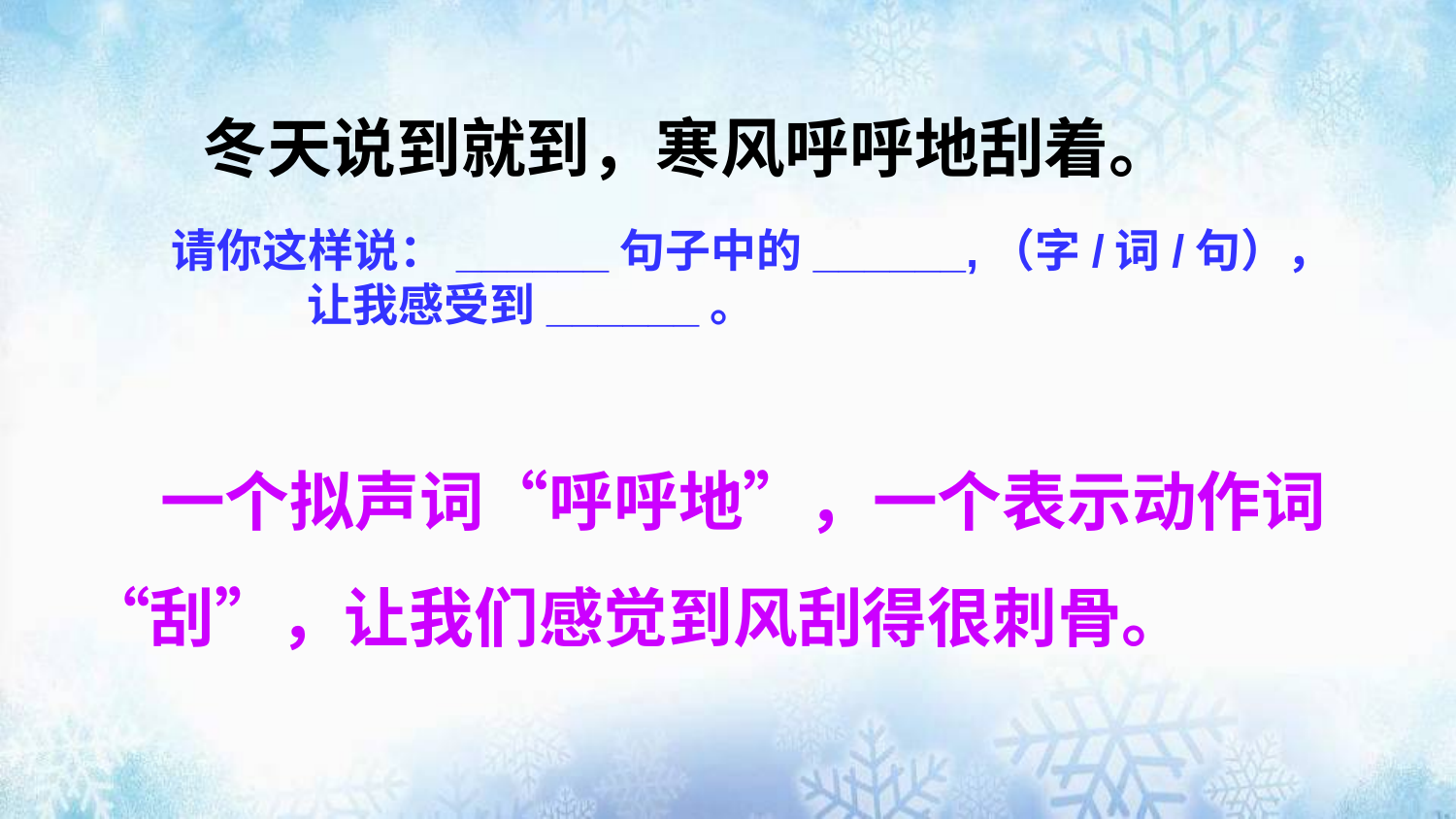

冬天说到就到，寒风呼呼地刮着。
请你这样说：______句子中的______,（字/词/句），
            让我感受到______。

    一个拟声词“呼呼地”，一个表示动作词“刮”，让我们感觉到风刮得很刺骨。